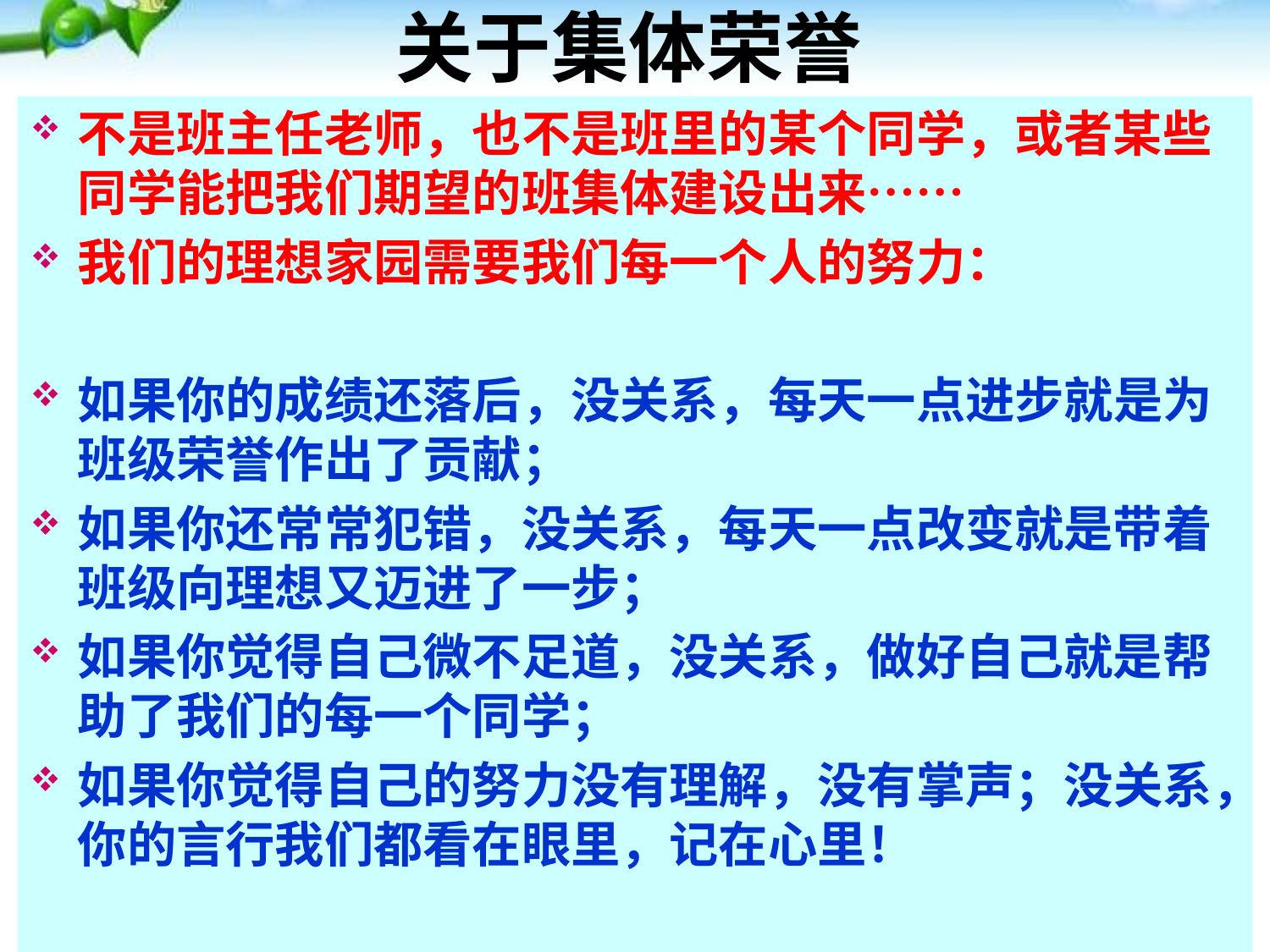

关于集体荣誉
不是班主任老师，也不是班里的某个同学，或者某些同学能把我们期望的班集体建设出来……
我们的理想家园需要我们每一个人的努力：

如果你的成绩还落后，没关系，每天一点进步就是为班级荣誉作出了贡献；
如果你还常常犯错，没关系，每天一点改变就是带着班级向理想又迈进了一步；
如果你觉得自己微不足道，没关系，做好自己就是帮助了我们的每一个同学；
如果你觉得自己的努力没有理解，没有掌声；没关系，你的言行我们都看在眼里，记在心里！